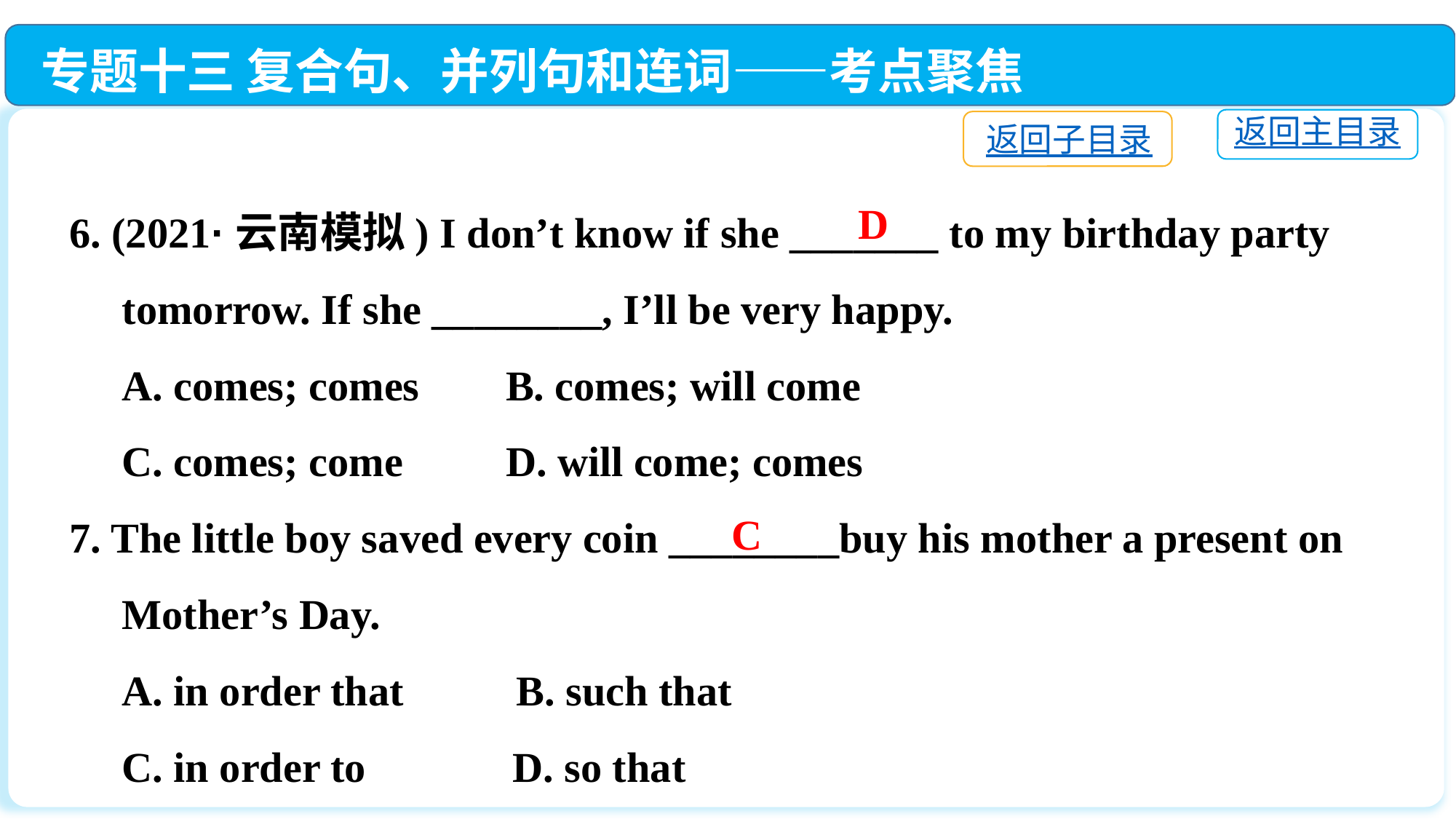

专题十三 复合句、并列句和连词——考点聚焦

返回主目录

返回子目录
6. (2021·云南模拟) I don’t know if she _______ to my birthday party
     tomorrow. If she ________, I’ll be very happy.
     A. comes; comes	B. comes; will come
     C. comes; come	D. will come; comes
7. The little boy saved every coin ________buy his mother a present on
     Mother’s Day.
     A. in order that	 B. such that
     C. in order to	           D. so that
D
C